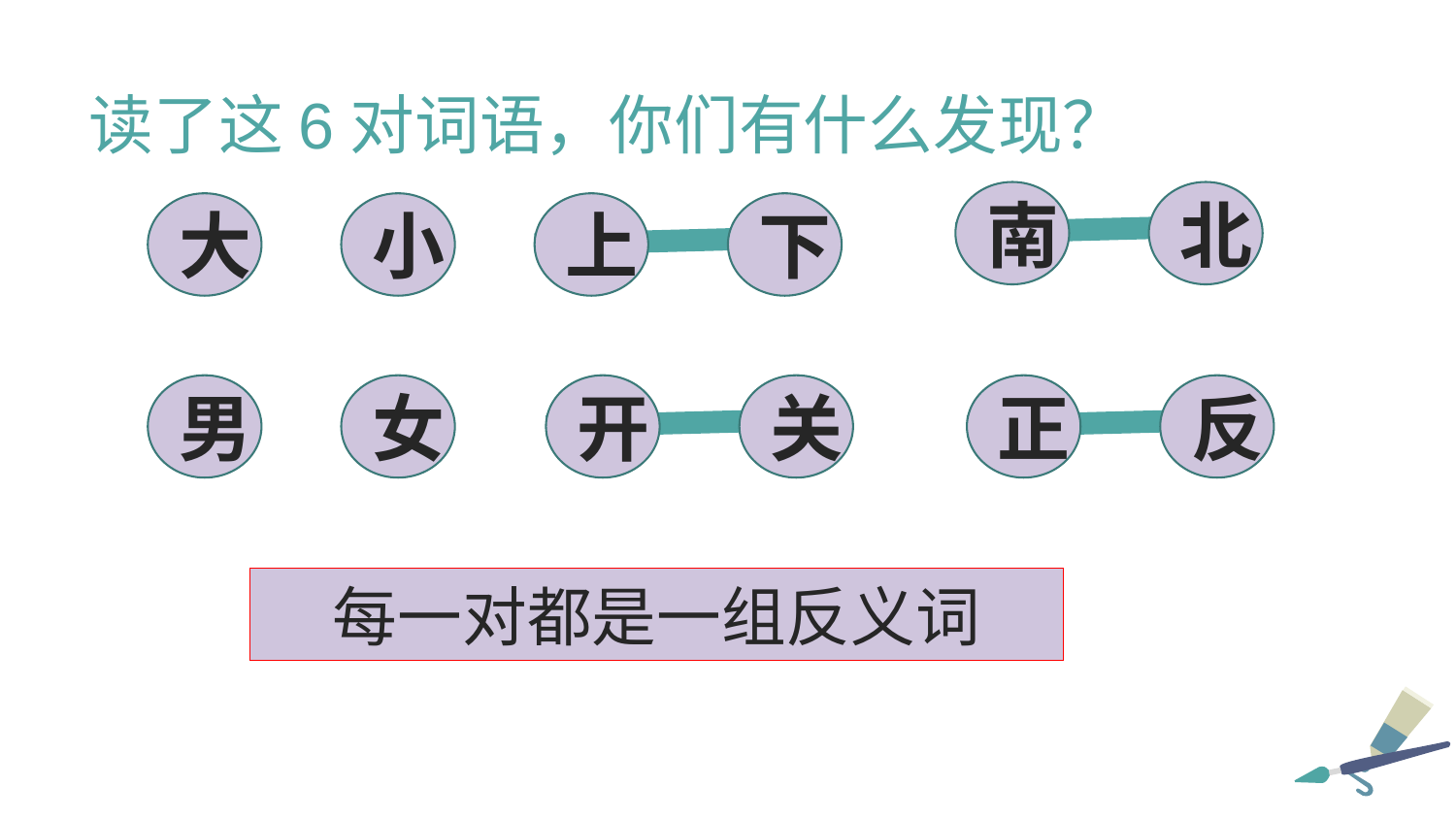

读了这6对词语，你们有什么发现？
南
北
大
小
上
下
男
女
开
关
正
反
每一对都是一组反义词